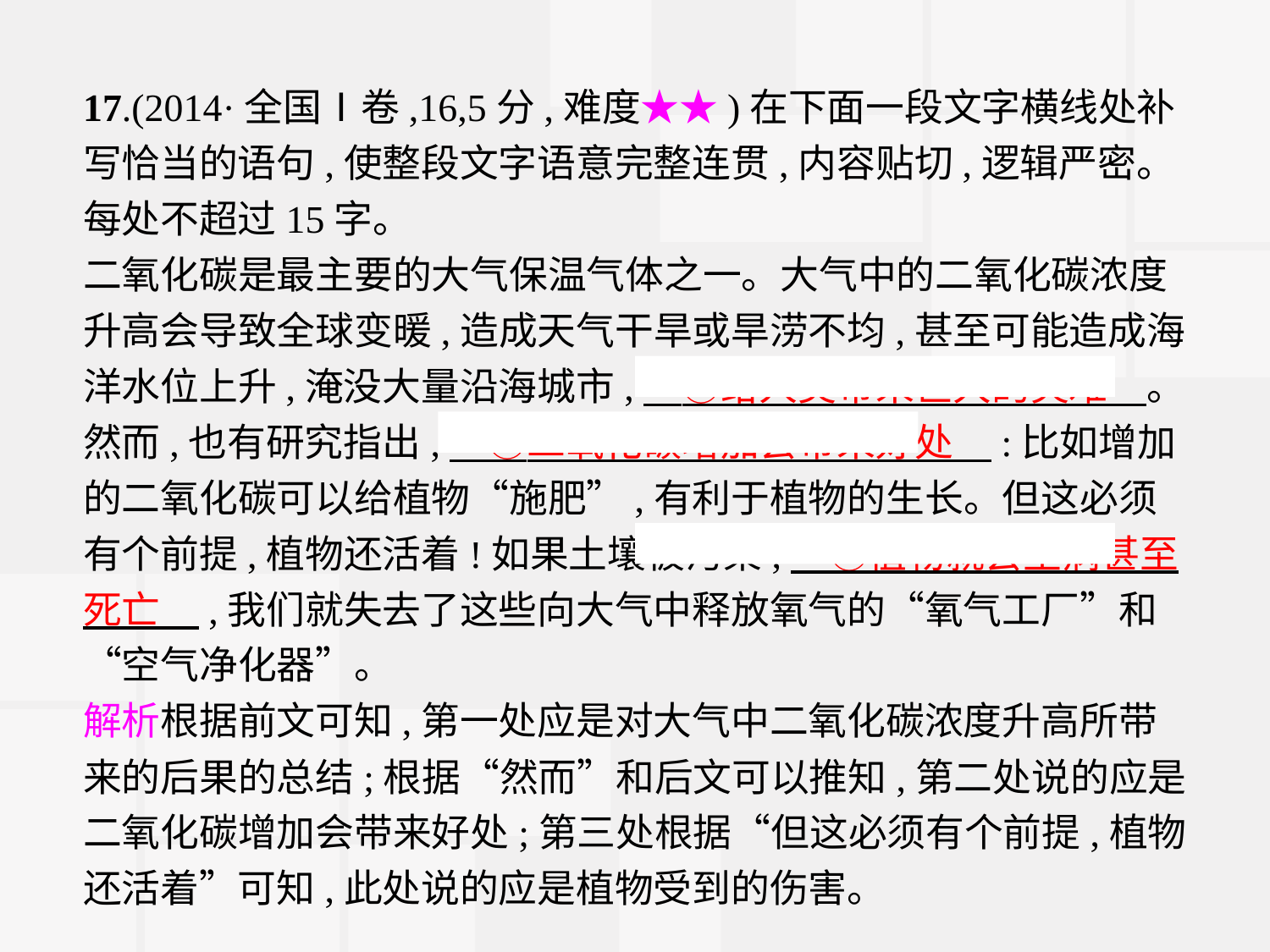

17.(2014·全国Ⅰ卷,16,5分,难度★★)在下面一段文字横线处补写恰当的语句,使整段文字语意完整连贯,内容贴切,逻辑严密。每处不超过15字。
二氧化碳是最主要的大气保温气体之一。大气中的二氧化碳浓度升高会导致全球变暖,造成天气干旱或旱涝不均,甚至可能造成海洋水位上升,淹没大量沿海城市,　①给人类带来巨大的灾难　。然而,也有研究指出,　②二氧化碳增加会带来好处　:比如增加的二氧化碳可以给植物“施肥”,有利于植物的生长。但这必须有个前提,植物还活着!如果土壤被污染,　③植物就会生病甚至死亡　,我们就失去了这些向大气中释放氧气的“氧气工厂”和“空气净化器”。
解析根据前文可知,第一处应是对大气中二氧化碳浓度升高所带来的后果的总结;根据“然而”和后文可以推知,第二处说的应是二氧化碳增加会带来好处;第三处根据“但这必须有个前提,植物还活着”可知,此处说的应是植物受到的伤害。